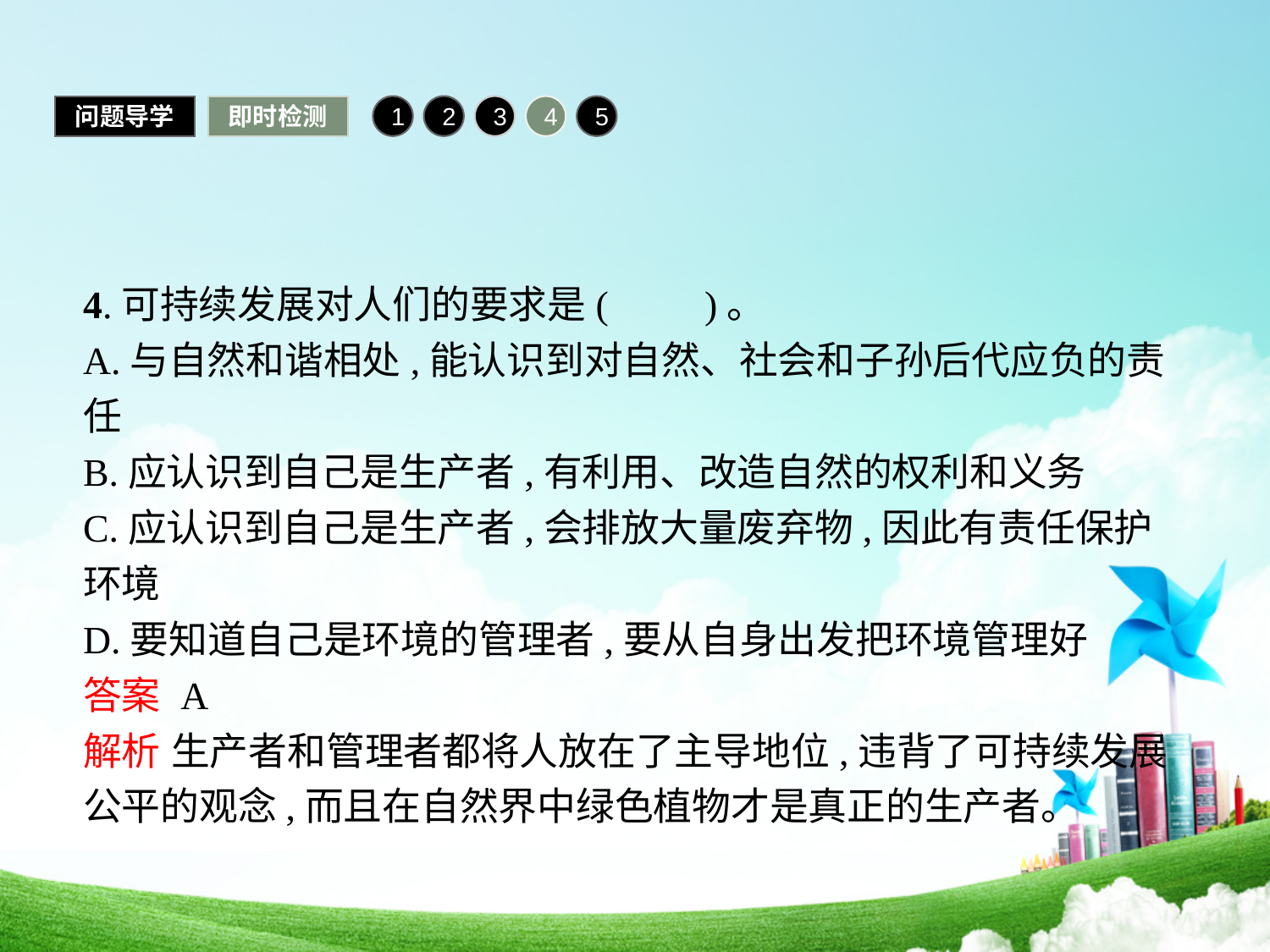

问题导学
即时检测
1
2
3
4
5
4.可持续发展对人们的要求是(　　)。
A.与自然和谐相处,能认识到对自然、社会和子孙后代应负的责任
B.应认识到自己是生产者,有利用、改造自然的权利和义务
C.应认识到自己是生产者,会排放大量废弃物,因此有责任保护环境
D.要知道自己是环境的管理者,要从自身出发把环境管理好
答案 A
解析 生产者和管理者都将人放在了主导地位,违背了可持续发展公平的观念,而且在自然界中绿色植物才是真正的生产者。